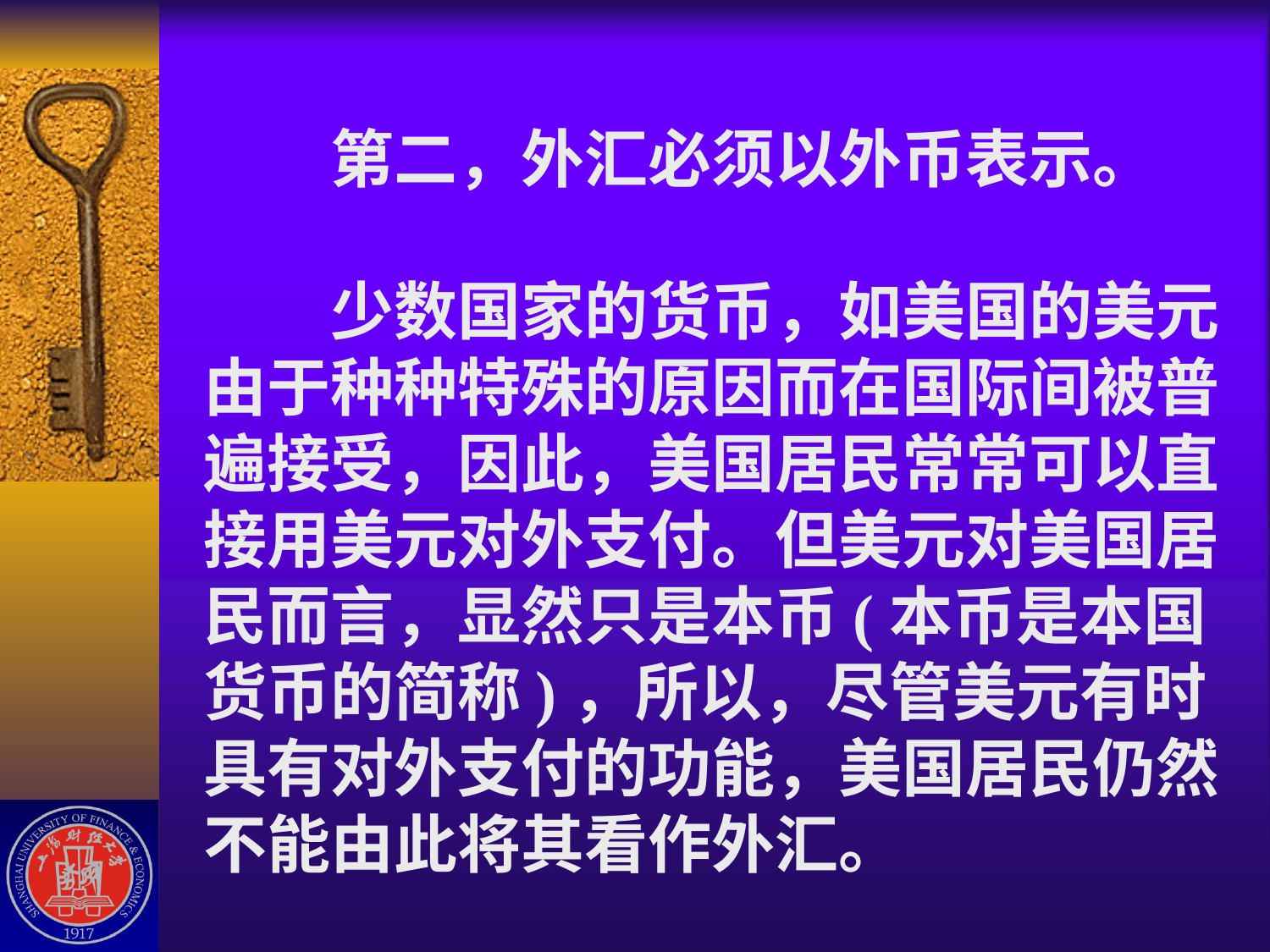

# 第二，外汇必须以外币表示。 少数国家的货币，如美国的美元由于种种特殊的原因而在国际间被普遍接受，因此，美国居民常常可以直接用美元对外支付。但美元对美国居民而言，显然只是本币(本币是本国货币的简称)，所以，尽管美元有时具有对外支付的功能，美国居民仍然不能由此将其看作外汇。